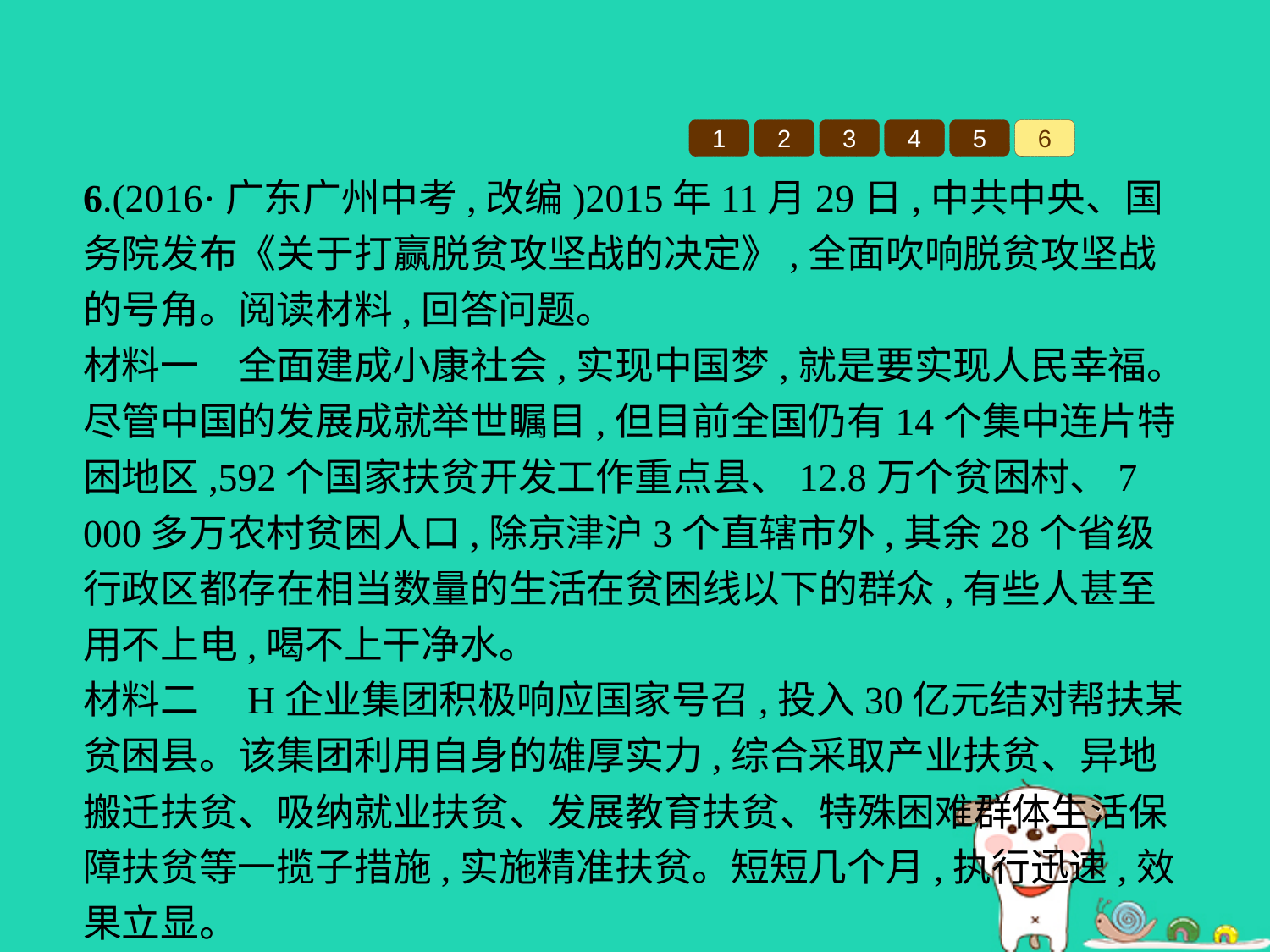

1
2
3
4
5
6
6.(2016·广东广州中考,改编)2015年11月29日,中共中央、国务院发布《关于打赢脱贫攻坚战的决定》,全面吹响脱贫攻坚战的号角。阅读材料,回答问题。
材料一　全面建成小康社会,实现中国梦,就是要实现人民幸福。尽管中国的发展成就举世瞩目,但目前全国仍有14个集中连片特困地区,592个国家扶贫开发工作重点县、12.8万个贫困村、7 000多万农村贫困人口,除京津沪3个直辖市外,其余28个省级行政区都存在相当数量的生活在贫困线以下的群众,有些人甚至用不上电,喝不上干净水。
材料二　H企业集团积极响应国家号召,投入30亿元结对帮扶某贫困县。该集团利用自身的雄厚实力,综合采取产业扶贫、异地搬迁扶贫、吸纳就业扶贫、发展教育扶贫、特殊困难群体生活保障扶贫等一揽子措施,实施精准扶贫。短短几个月,执行迅速,效果立显。